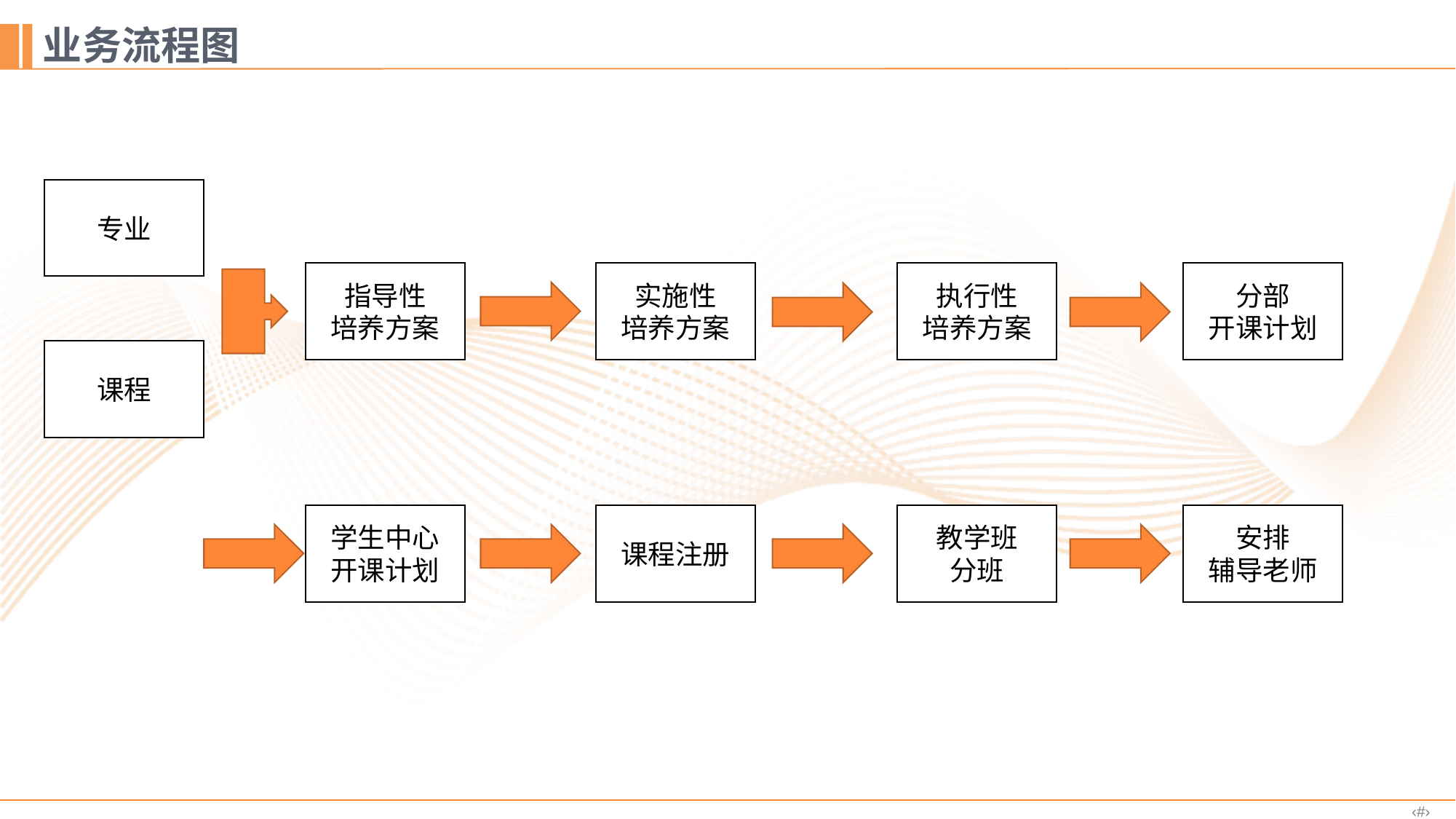

# 业务流程图
专业
指导性
培养方案
实施性
培养方案
执行性
培养方案
分部
开课计划

课程
学生中心
开课计划
课程注册
教学班
分班
安排
辅导老师